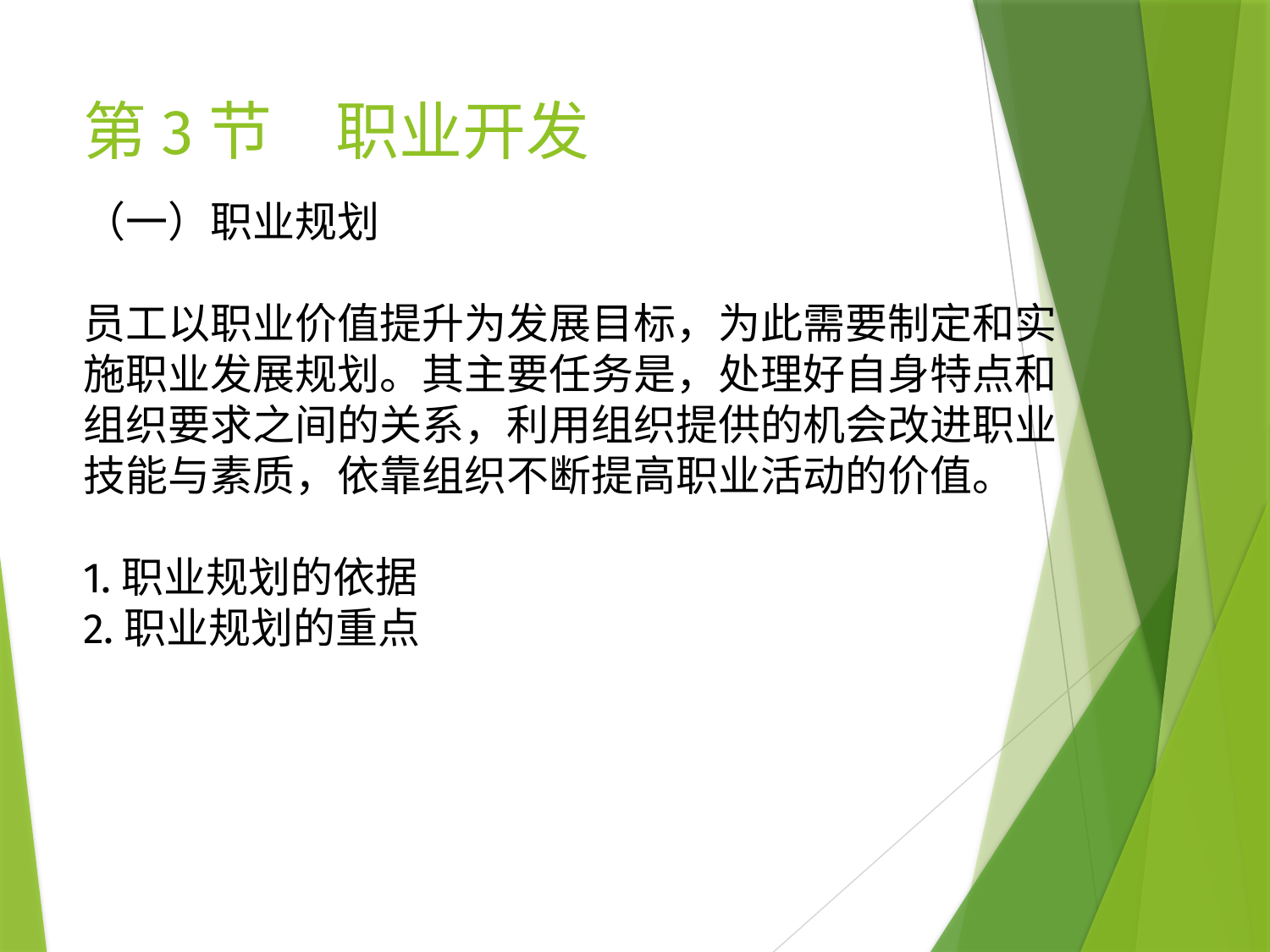

# 第3节　职业开发
（一）职业规划

员工以职业价值提升为发展目标，为此需要制定和实施职业发展规划。其主要任务是，处理好自身特点和组织要求之间的关系，利用组织提供的机会改进职业技能与素质，依靠组织不断提高职业活动的价值。

1.职业规划的依据
2.职业规划的重点